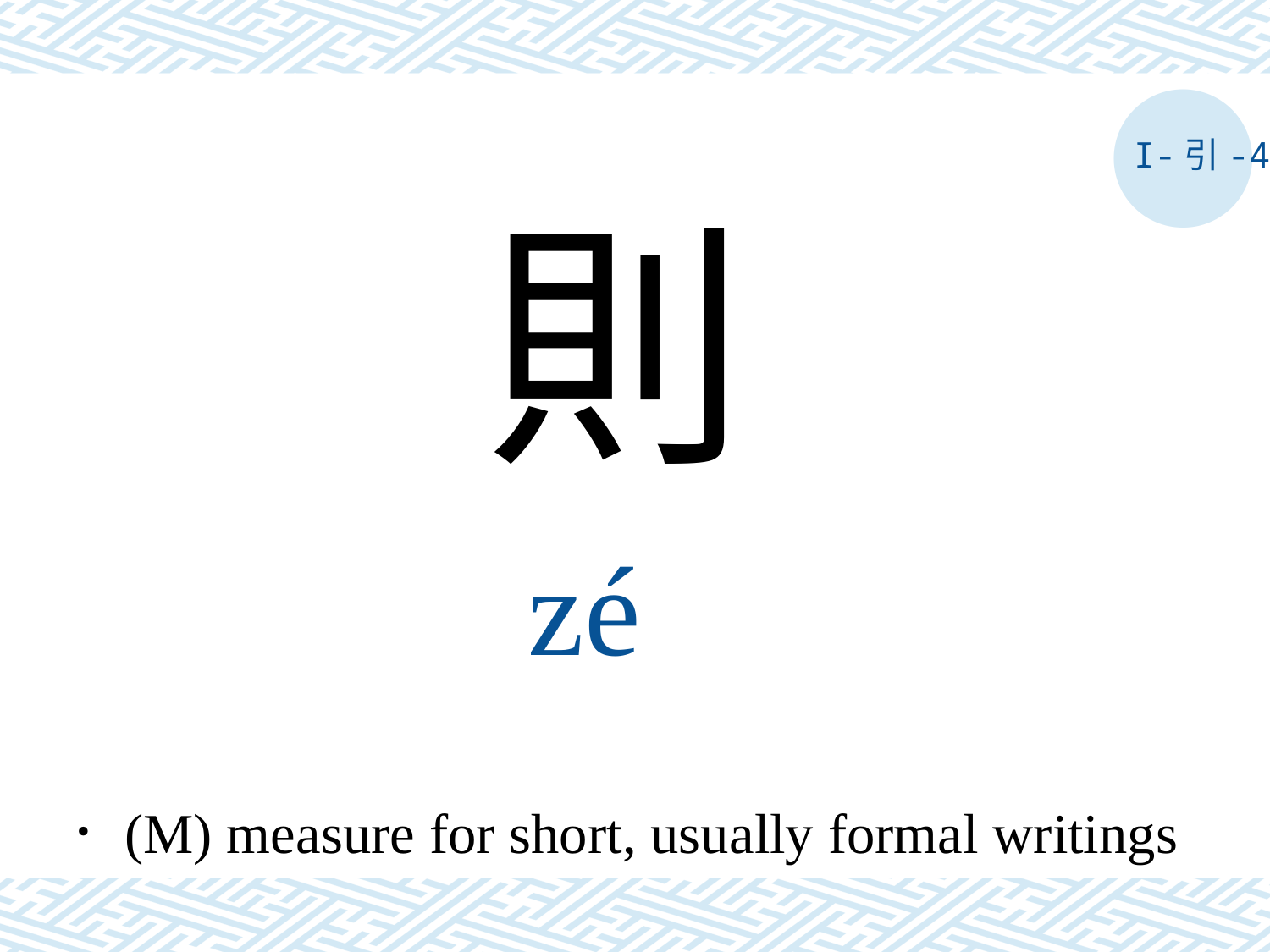

I-引-4

則
zé
．(M) measure for short, usually formal writings